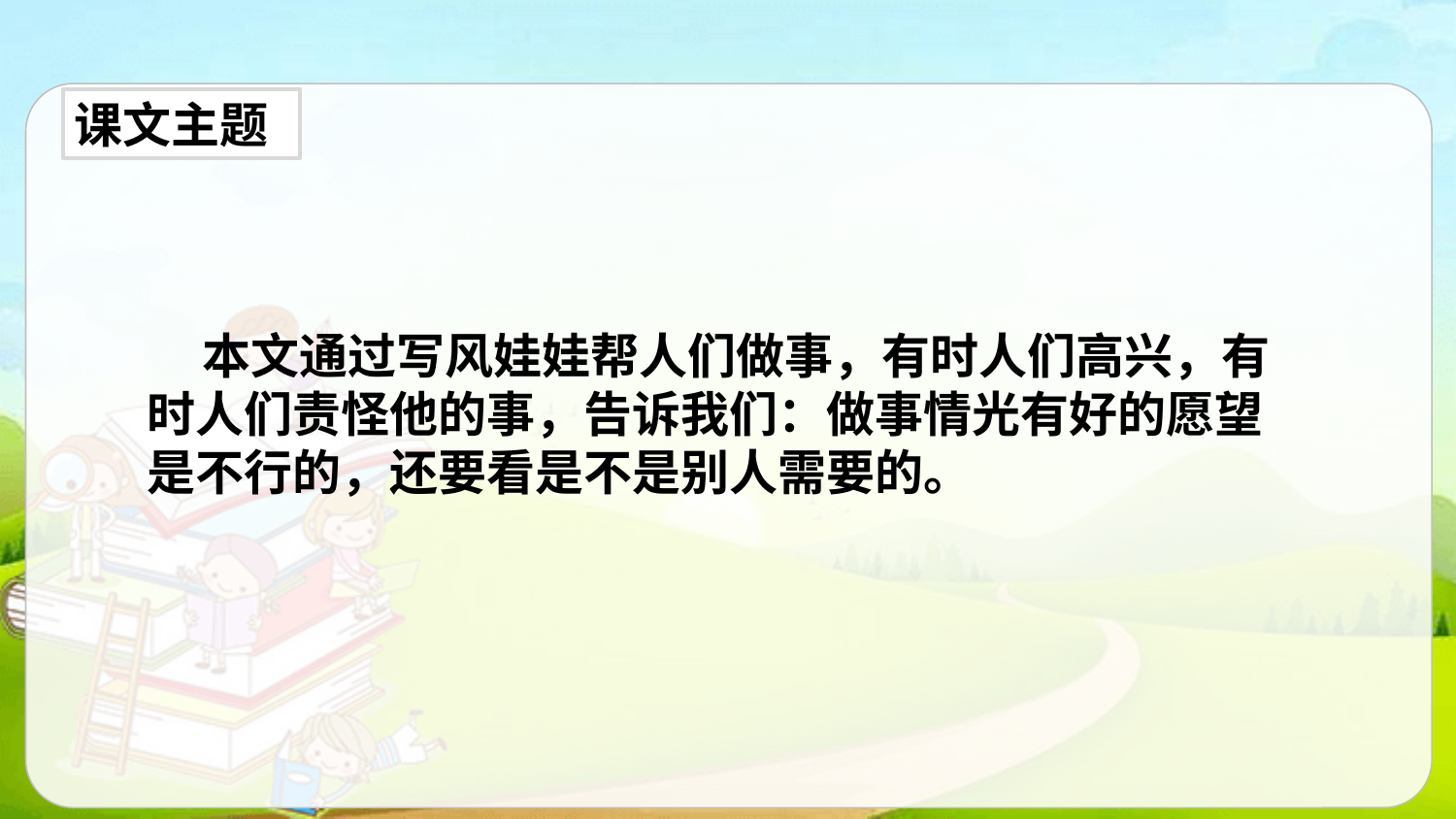

课文主题
    本文通过写风娃娃帮人们做事，有时人们高兴，有时人们责怪他的事，告诉我们：做事情光有好的愿望是不行的，还要看是不是别人需要的。